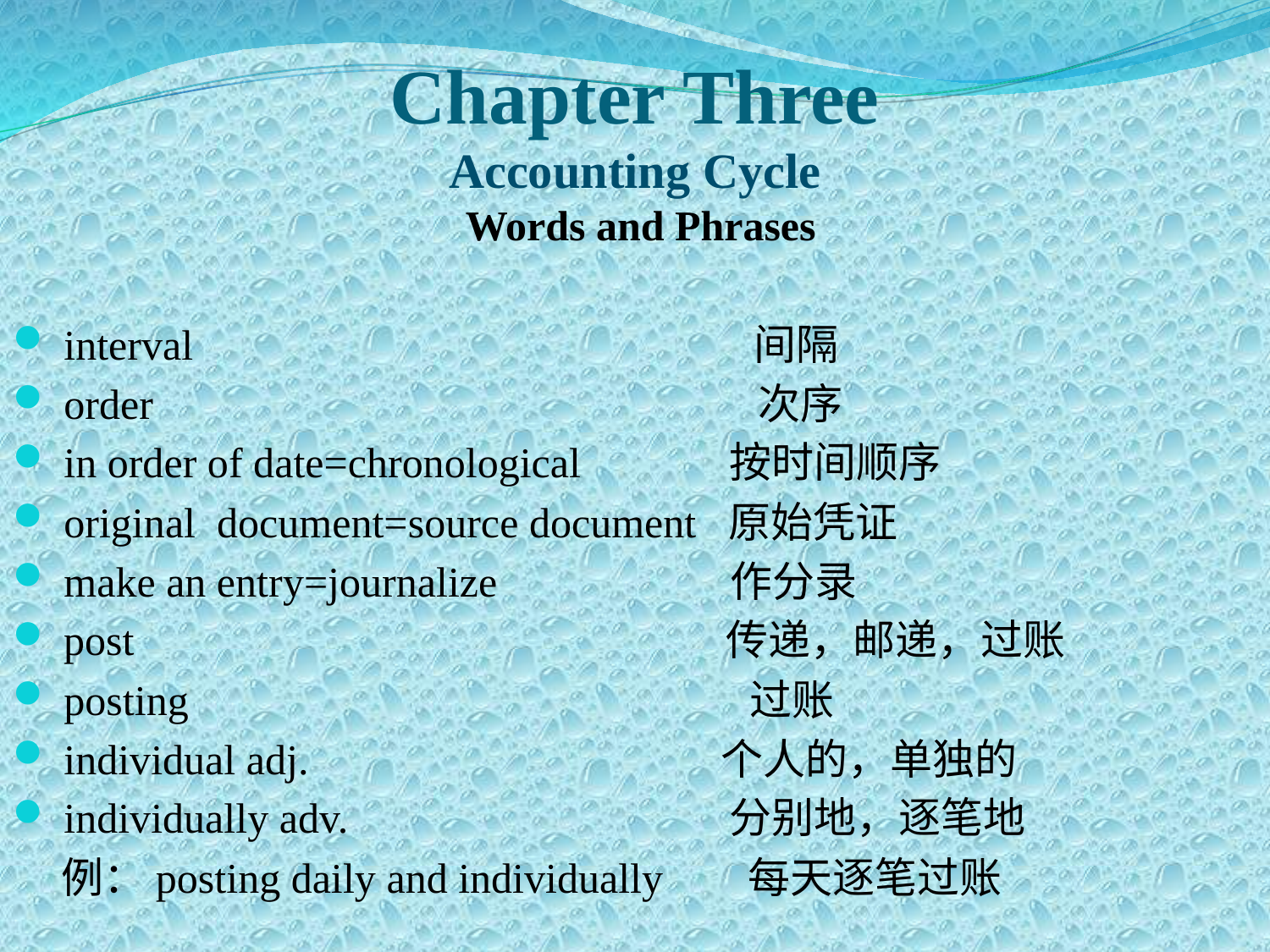

Chapter Three
Accounting Cycle
 Words and Phrases

 interval                                                  间隔
 order                                                      次序
 in order of date=chronological             按时间顺序
 original  document=source document  原始凭证
 make an entry=journalize                     作分录
 post                                                       传递，邮递，过账
 posting                                                  过账
 individual adj.                                      个人的，单独的
 individually adv.                                   分别地，逐笔地
    例：posting daily and individually       每天逐笔过账